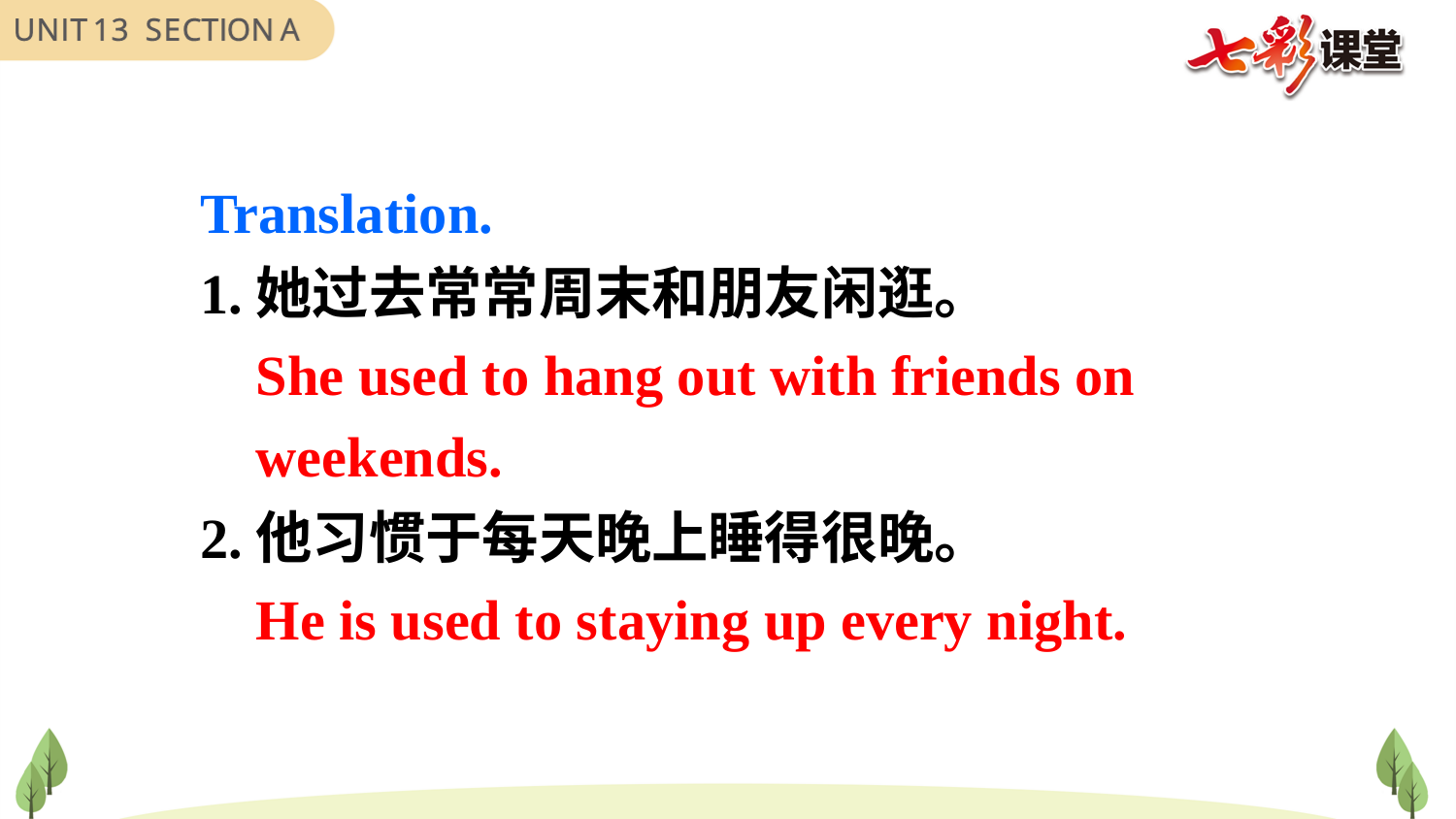

Translation.
1.她过去常常周末和朋友闲逛。
    She used to hang out with friends on
    weekends.
2.他习惯于每天晚上睡得很晚。
    He is used to staying up every night.